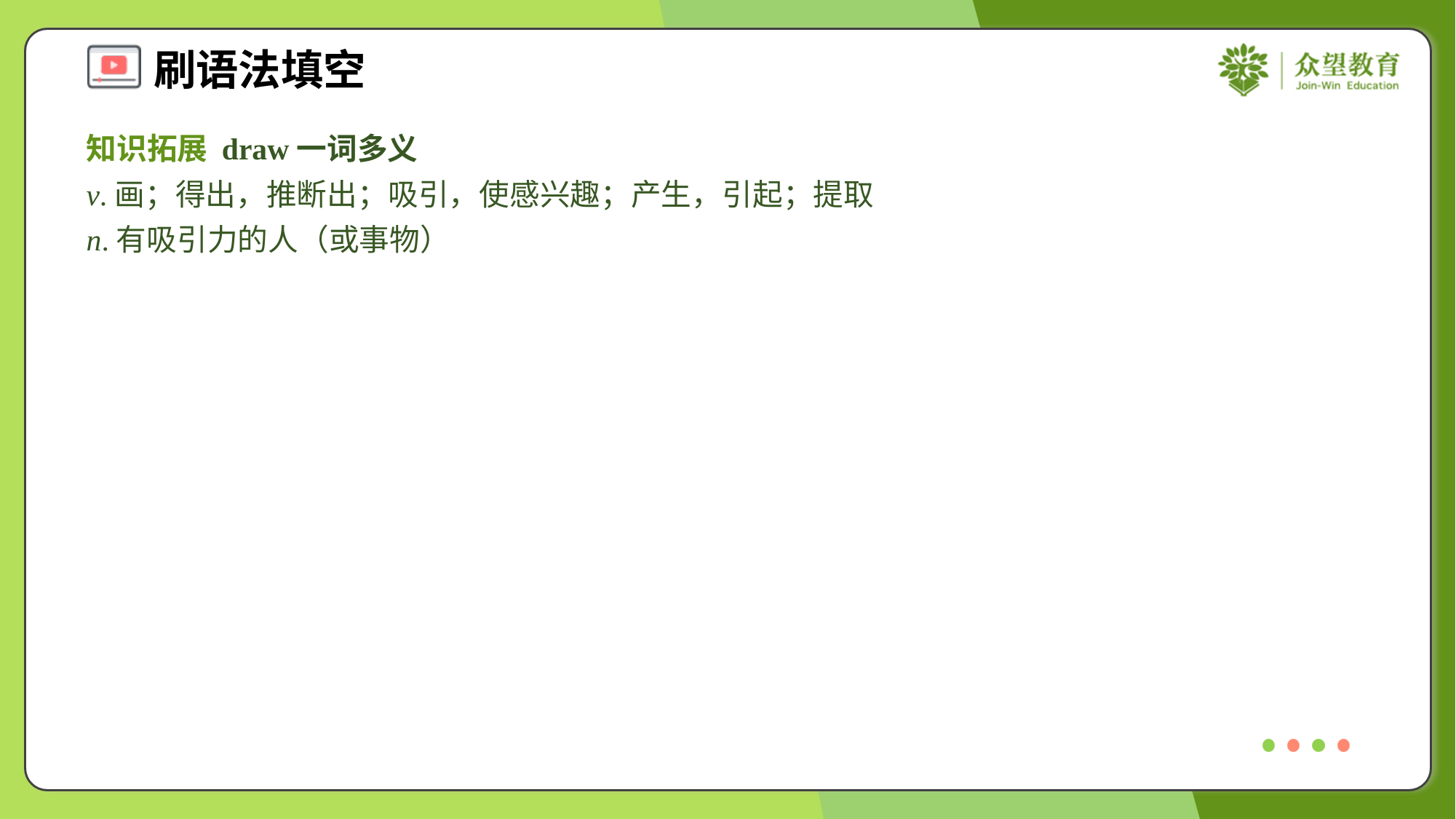

知识拓展 draw一词多义
v.画；得出，推断出；吸引，使感兴趣；产生，引起；提取
n.有吸引力的人（或事物）